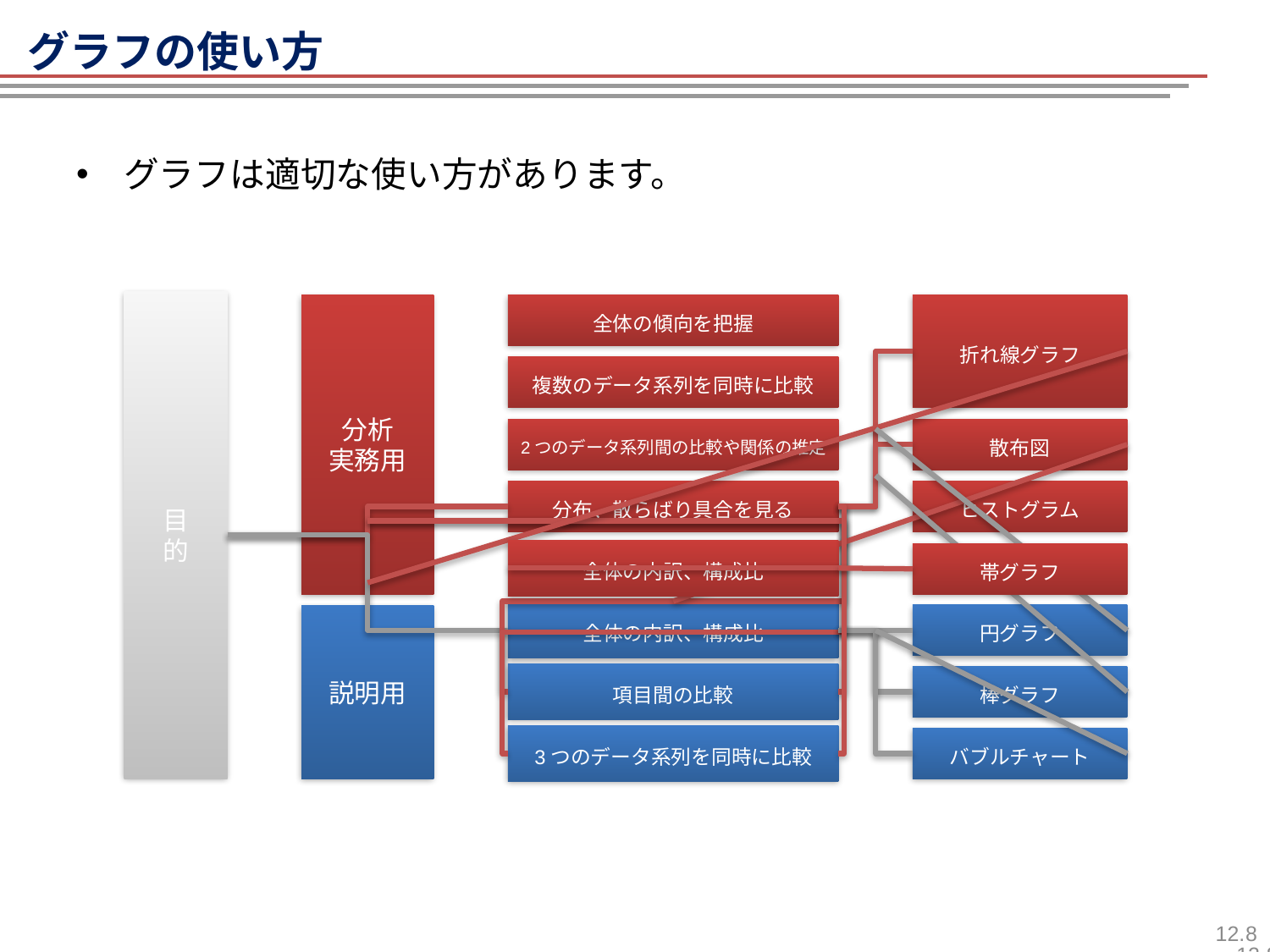

グラフの使い方
グラフは適切な使い方があります。
目
的
分析
実務用
全体の傾向を把握
折れ線グラフ
複数のデータ系列を同時に比較
2つのデータ系列間の比較や関係の推定
散布図
ヒストグラム
分布、散らばり具合を見る
全体の内訳、構成比
帯グラフ
全体の内訳、構成比
円グラフ
説明用
項目間の比較
棒グラフ
3つのデータ系列を同時に比較
バブルチャート
8
8